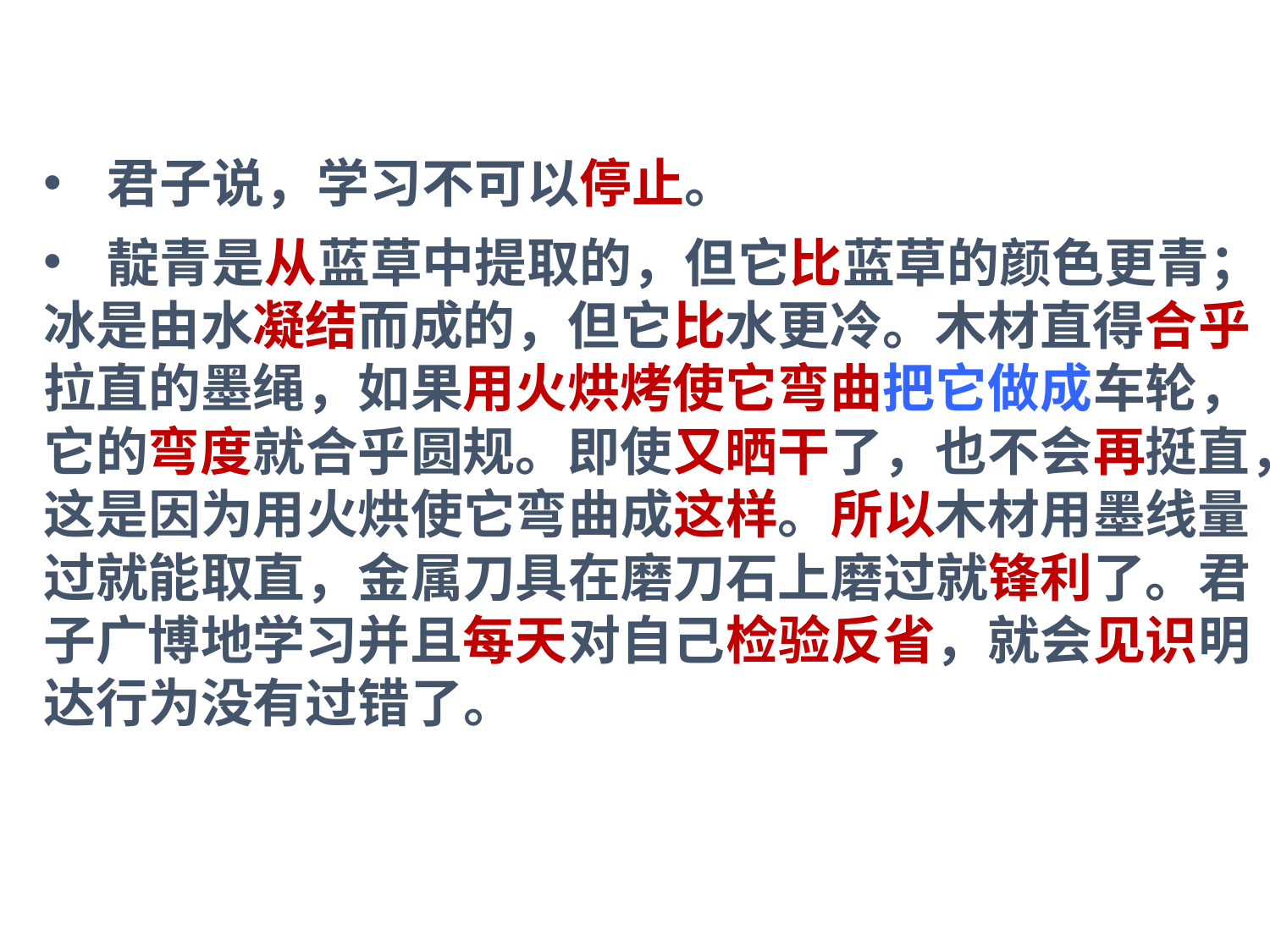

君子说，学习不可以停止。
   靛青是从蓝草中提取的，但它比蓝草的颜色更青；冰是由水凝结而成的，但它比水更冷。木材直得合乎拉直的墨绳，如果用火烘烤使它弯曲把它做成车轮，它的弯度就合乎圆规。即使又晒干了，也不会再挺直，这是因为用火烘使它弯曲成这样。所以木材用墨线量过就能取直，金属刀具在磨刀石上磨过就锋利了。君子广博地学习并且每天对自己检验反省，就会见识明达行为没有过错了。